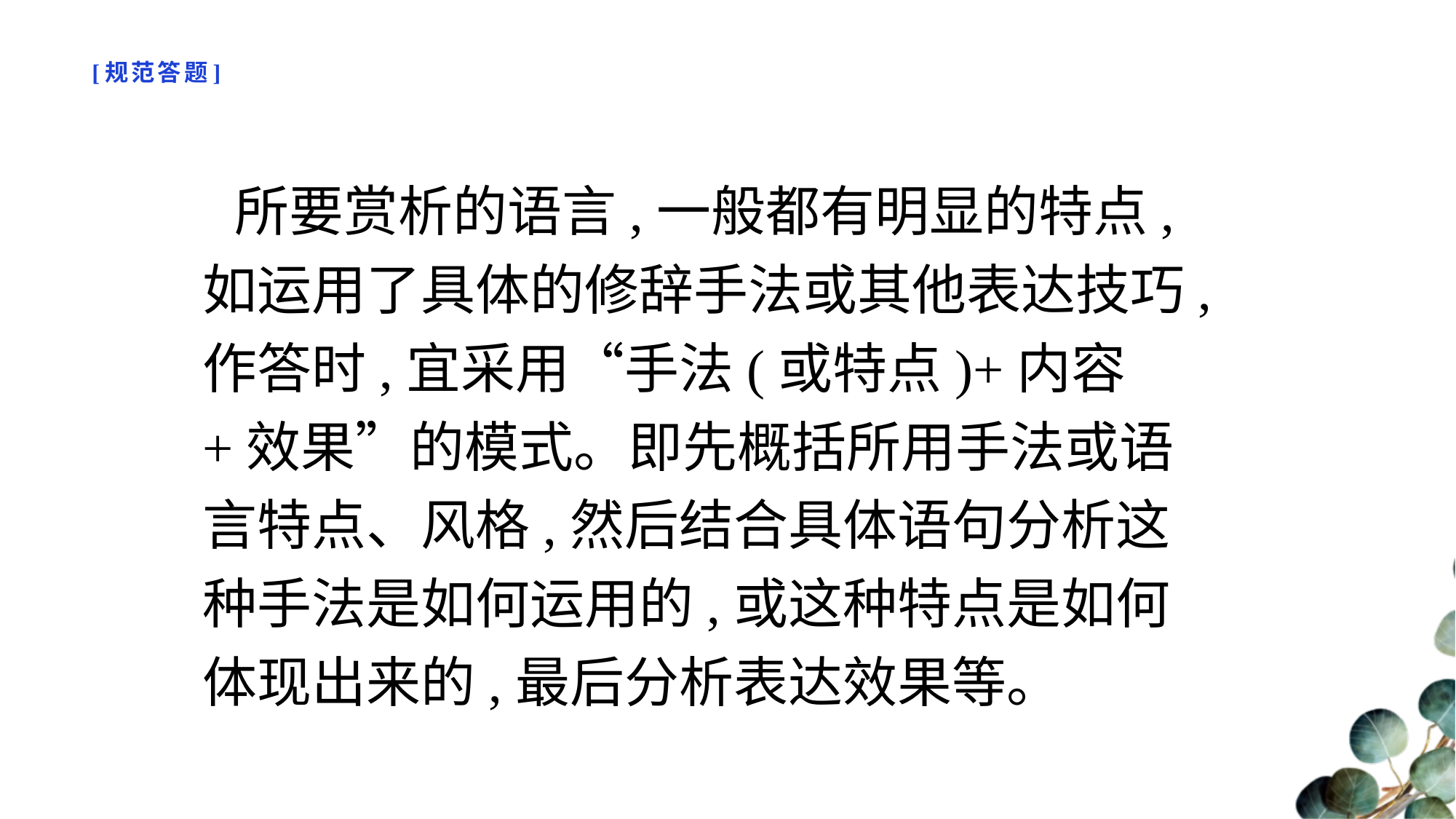

# [规范答题]
所要赏析的语言,一般都有明显的特点,如运用了具体的修辞手法或其他表达技巧,作答时,宜采用“手法(或特点)+内容+效果”的模式。即先概括所用手法或语言特点、风格,然后结合具体语句分析这种手法是如何运用的,或这种特点是如何体现出来的,最后分析表达效果等。